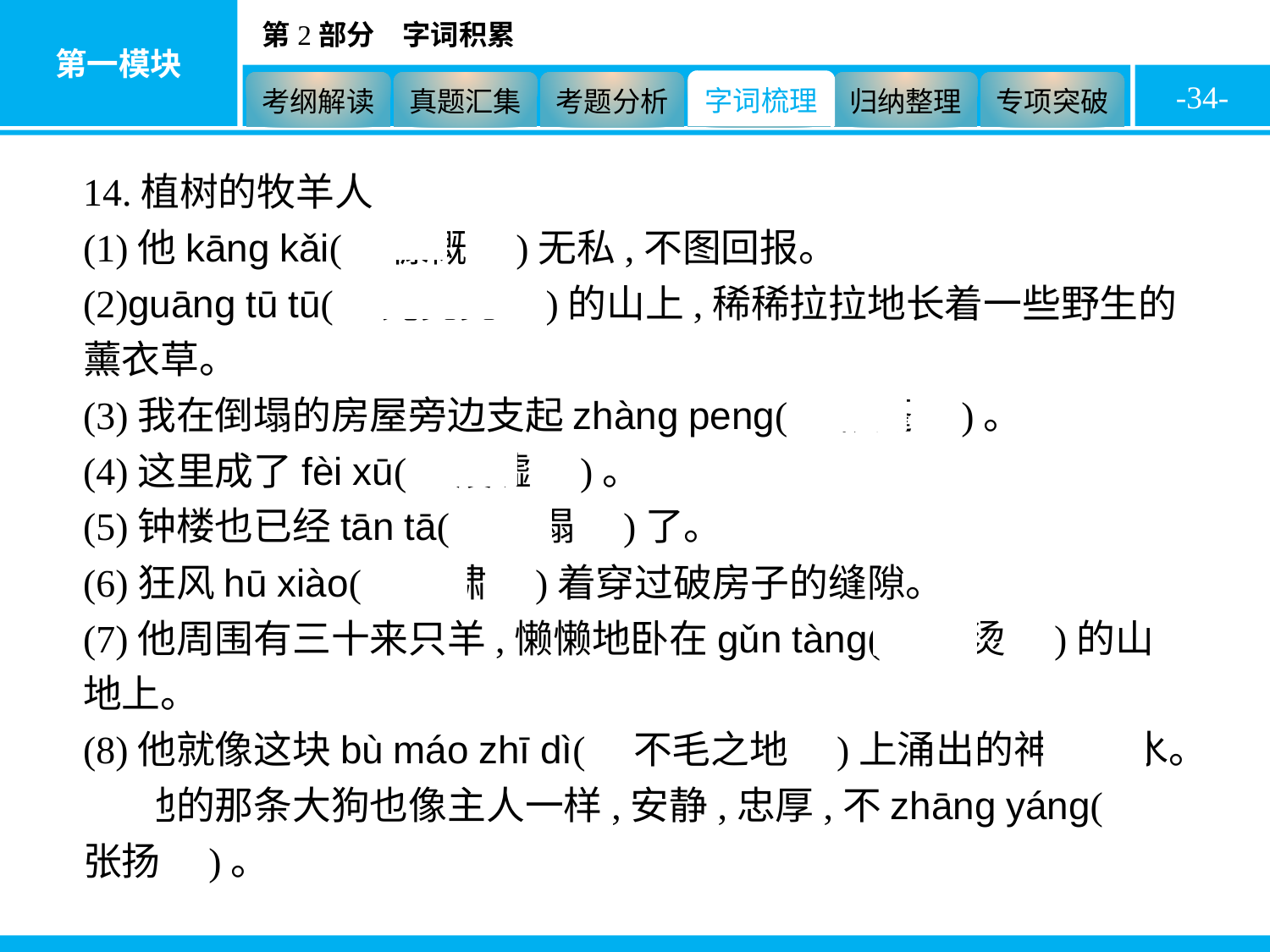

-34-
14.植树的牧羊人
(1)他kāng kǎi(　慷慨　)无私,不图回报。
(2)guāng tū tū(　光秃秃　)的山上,稀稀拉拉地长着一些野生的薰衣草。
(3)我在倒塌的房屋旁边支起zhàng peng(　帐篷　)。
(4)这里成了fèi xū(　废墟　)。
(5)钟楼也已经tān tā(　坍塌　)了。
(6)狂风hū xiào(　呼啸　)着穿过破房子的缝隙。
(7)他周围有三十来只羊,懒懒地卧在gǔn tàng(　滚烫　)的山地上。
(8)他就像这块bù máo zhī dì(　不毛之地　)上涌出的神秘泉水。
(9)他的那条大狗也像主人一样,安静,忠厚,不zhāng yáng(　张扬　)。